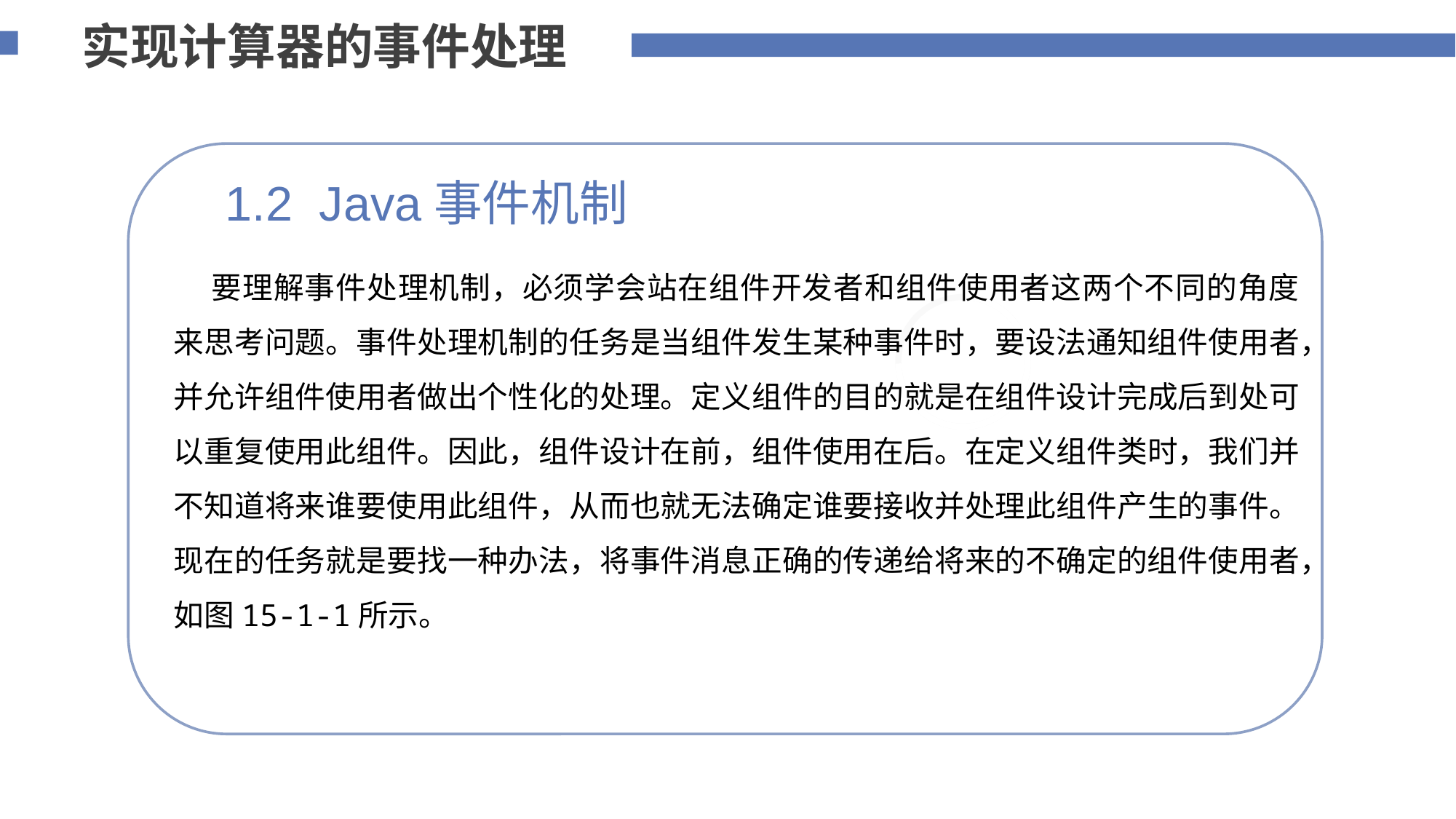

实现计算器的事件处理

1.2  Java事件机制
    要理解事件处理机制，必须学会站在组件开发者和组件使用者这两个不同的角度来思考问题。事件处理机制的任务是当组件发生某种事件时，要设法通知组件使用者，并允许组件使用者做出个性化的处理。定义组件的目的就是在组件设计完成后到处可以重复使用此组件。因此，组件设计在前，组件使用在后。在定义组件类时，我们并不知道将来谁要使用此组件，从而也就无法确定谁要接收并处理此组件产生的事件。现在的任务就是要找一种办法，将事件消息正确的传递给将来的不确定的组件使用者，如图15-1-1所示。

75%